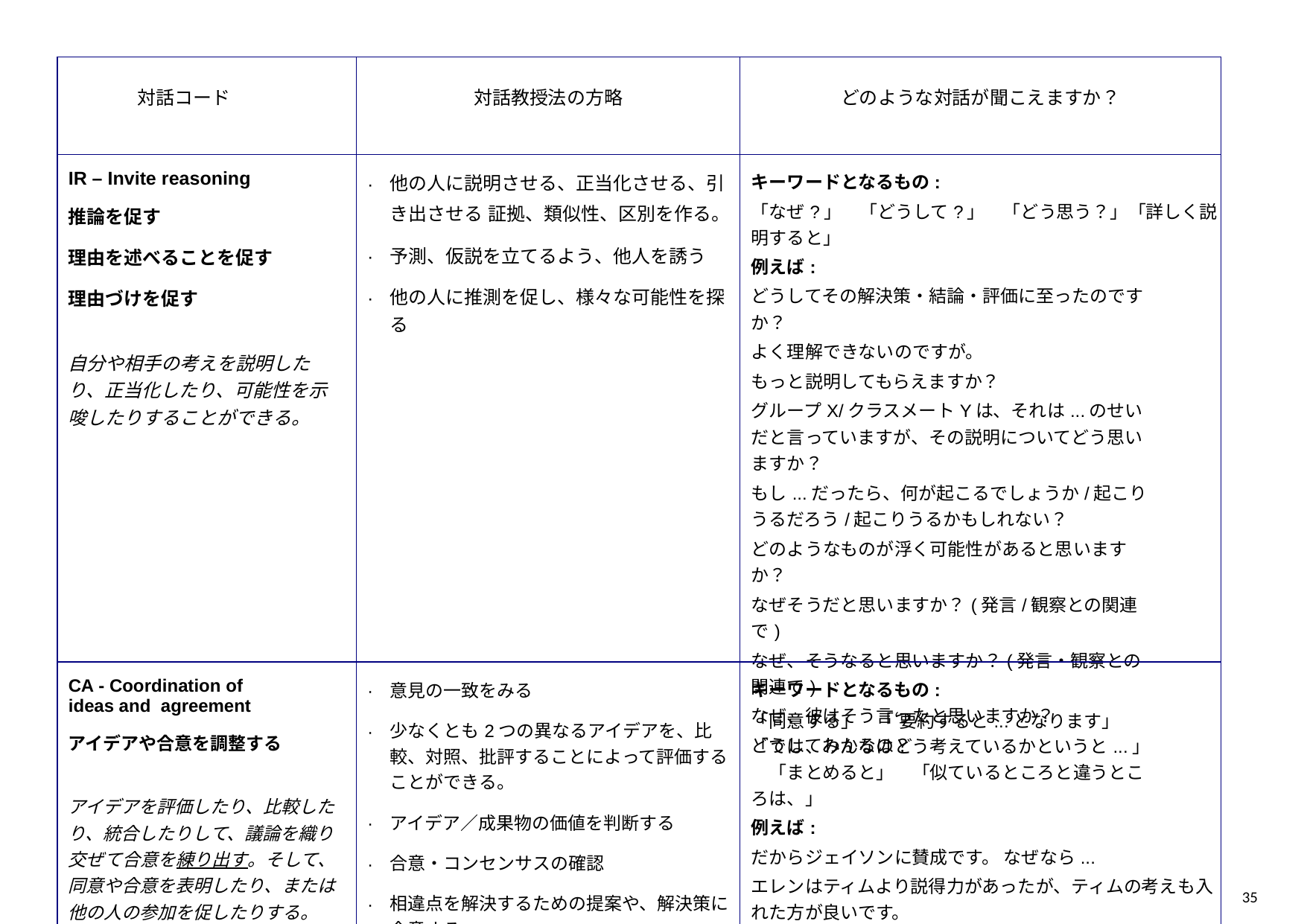

| 対話コード | 対話教授法の方略 | どのような対話が聞こえますか？ |
| --- | --- | --- |
| IR – Invite reasoning 推論を促す 理由を述べることを促す 理由づけを促す 自分や相手の考えを説明したり、正当化したり、可能性を示唆したりすることができる。 | 他の人に説明させる、正当化させる、引き出させる 証拠、類似性、区別を作る。 予測、仮説を立てるよう、他人を誘う 他の人に推測を促し、様々な可能性を探る | キーワードとなるもの: 「なぜ?」　「どうして?」　「どう思う？」「詳しく説明すると」 例えば: どうしてその解決策・結論・評価に至ったのですか？ よく理解できないのですが。 もっと説明してもらえますか？ グループX/クラスメートYは、それは...のせいだと言っていますが、その説明についてどう思いますか？ もし...だったら、何が起こるでしょうか/起こりうるだろう/起こりうるかもしれない？ どのようなものが浮く可能性があると思いますか？ なぜそうだと思いますか？(発言/観察との関連で) なぜ、そうなると思いますか？(発言・観察との関連で) なぜ、彼はそう言ったと思いますか？ どうしてわかるの？ |
| CA - Coordination of ideas and agreement アイデアや合意を調整する アイデアを評価したり、比較したり、統合したりして、議論を織り交ぜて合意を練り出す。そして、同意や合意を表明したり、または他の人の参加を促したりする。 | 意見の一致をみる 少なくとも2つの異なるアイデアを、比較、対照、批評することによって評価することができる。 アイデア／成果物の価値を判断する 合意・コンセンサスの確認 相違点を解決するための提案や、解決策に合意する 合成したり、一般化する 合意形成、評価、要約を求める | キーワードとなるもの: 「同意する」　「‘要約すると...となります」　「では、みんなはどう考えているかというと...」　「まとめると」　「似ているところと違うところは、」 例えば: だからジェイソンに賛成です。 なぜなら... エレンはティムより説得力があったが、ティムの考えも入れた方が良いです。 吊り橋が一番いいというのは、みんな同意見だと思います。 小石は重くて浮かないので、アンディではなくマリアに同意します。 これらの考え方は両立し得ないということに賛成です。 なるほど、選択肢BではなくCが正しいのでしょう。 どちらも同じことを言っているのですから...。 |
35